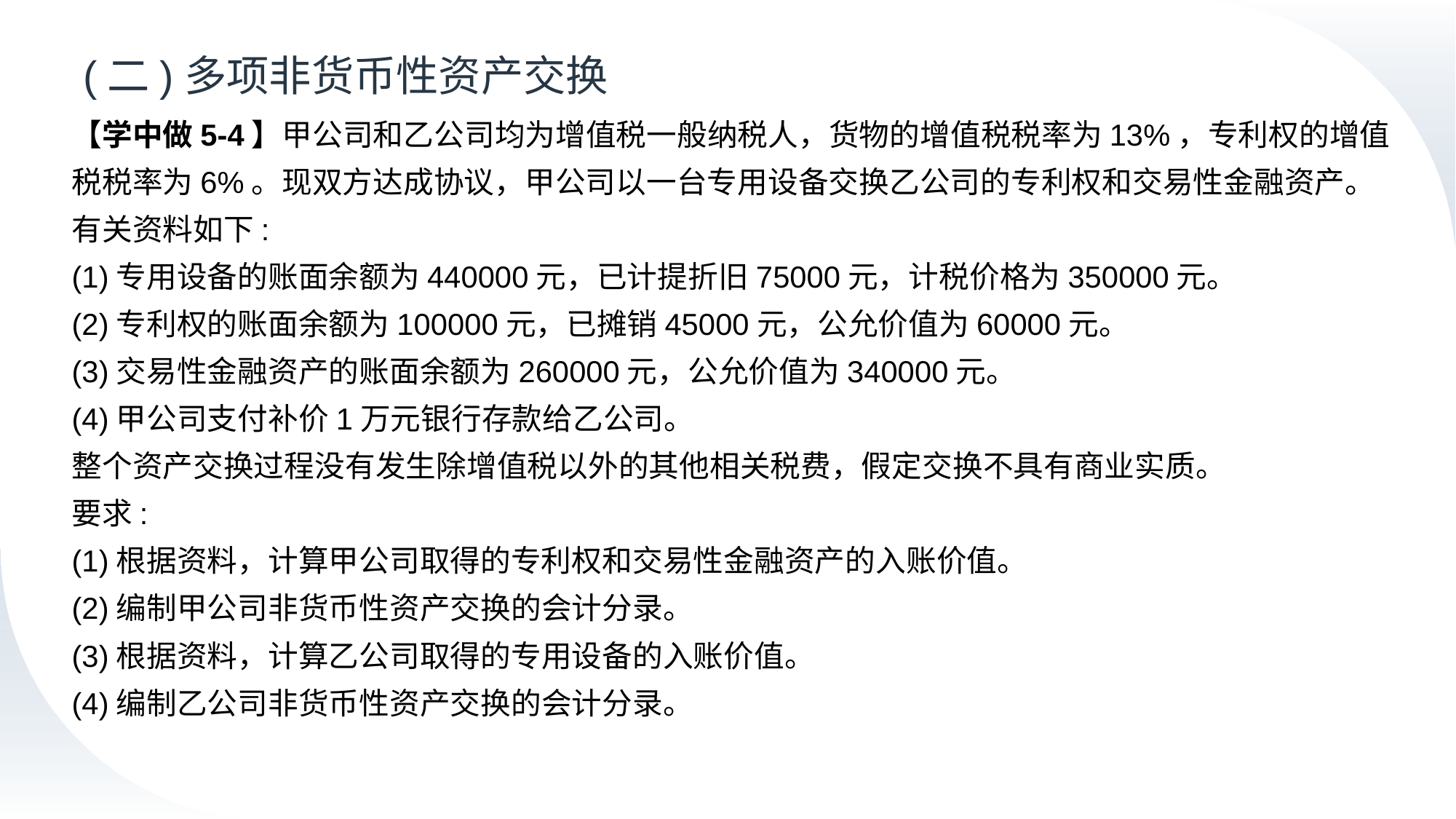

# (二)多项非货币性资产交换
【学中做5-4】甲公司和乙公司均为增值税一般纳税人，货物的增值税税率为13%，专利权的增值税税率为6%。现双方达成协议，甲公司以一台专用设备交换乙公司的专利权和交易性金融资产。有关资料如下:
(1)专用设备的账面余额为440000元，已计提折旧75000元，计税价格为350000元。
(2)专利权的账面余额为100000元，已摊销45000元，公允价值为60000元。
(3)交易性金融资产的账面余额为260000元，公允价值为340000元。
(4)甲公司支付补价1万元银行存款给乙公司。
整个资产交换过程没有发生除增值税以外的其他相关税费，假定交换不具有商业实质。
要求:
(1)根据资料，计算甲公司取得的专利权和交易性金融资产的入账价值。
(2)编制甲公司非货币性资产交换的会计分录。
(3)根据资料，计算乙公司取得的专用设备的入账价值。
(4)编制乙公司非货币性资产交换的会计分录。